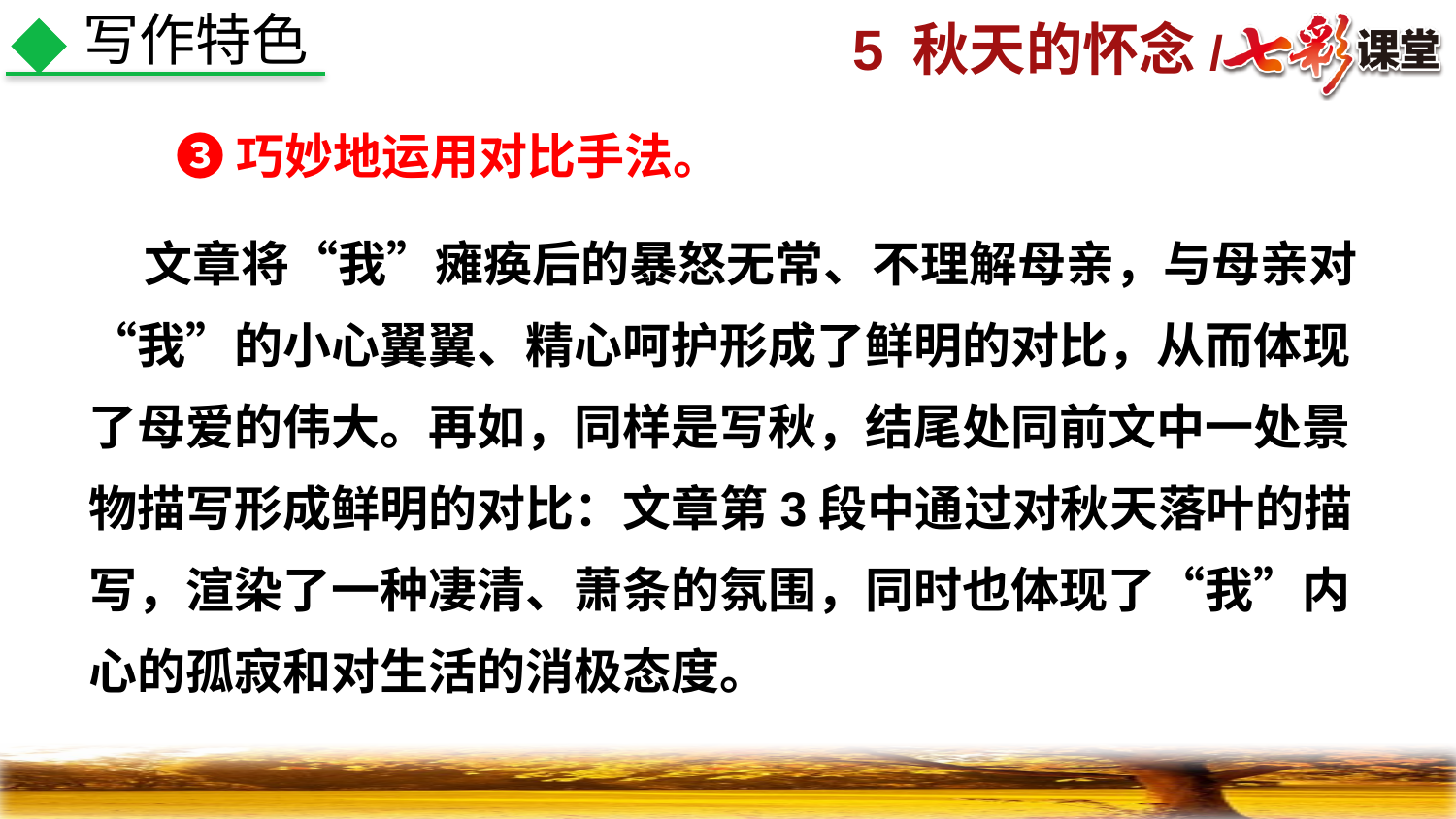

写作特色

❸巧妙地运用对比手法。
    文章将“我”瘫痪后的暴怒无常、不理解母亲，与母亲对“我”的小心翼翼、精心呵护形成了鲜明的对比，从而体现了母爱的伟大。再如，同样是写秋，结尾处同前文中一处景物描写形成鲜明的对比：文章第3段中通过对秋天落叶的描写，渲染了一种凄清、萧条的氛围，同时也体现了“我”内心的孤寂和对生活的消极态度。